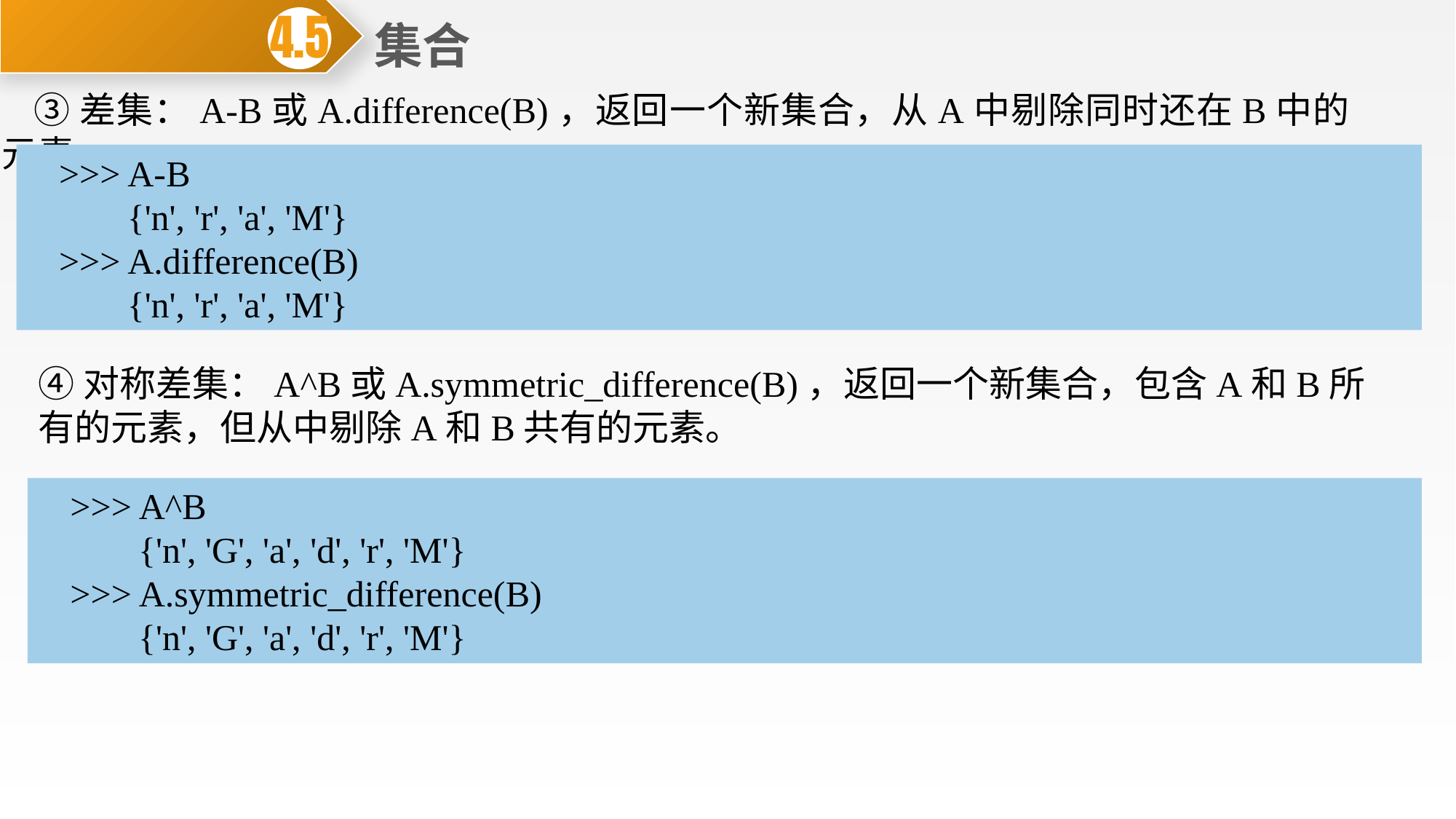

集合

4.5
③差集：A-B或A.difference(B)，返回一个新集合，从A中剔除同时还在B中的元素。
>>> A-B
    {'n', 'r', 'a', 'M'}
>>> A.difference(B)
    {'n', 'r', 'a', 'M'}

④对称差集：A^B或A.symmetric_difference(B)，返回一个新集合，包含A和B所有的元素，但从中剔除A和B共有的元素。
>>> A^B
    {'n', 'G', 'a', 'd', 'r', 'M'}
>>> A.symmetric_difference(B)
    {'n', 'G', 'a', 'd', 'r', 'M'}